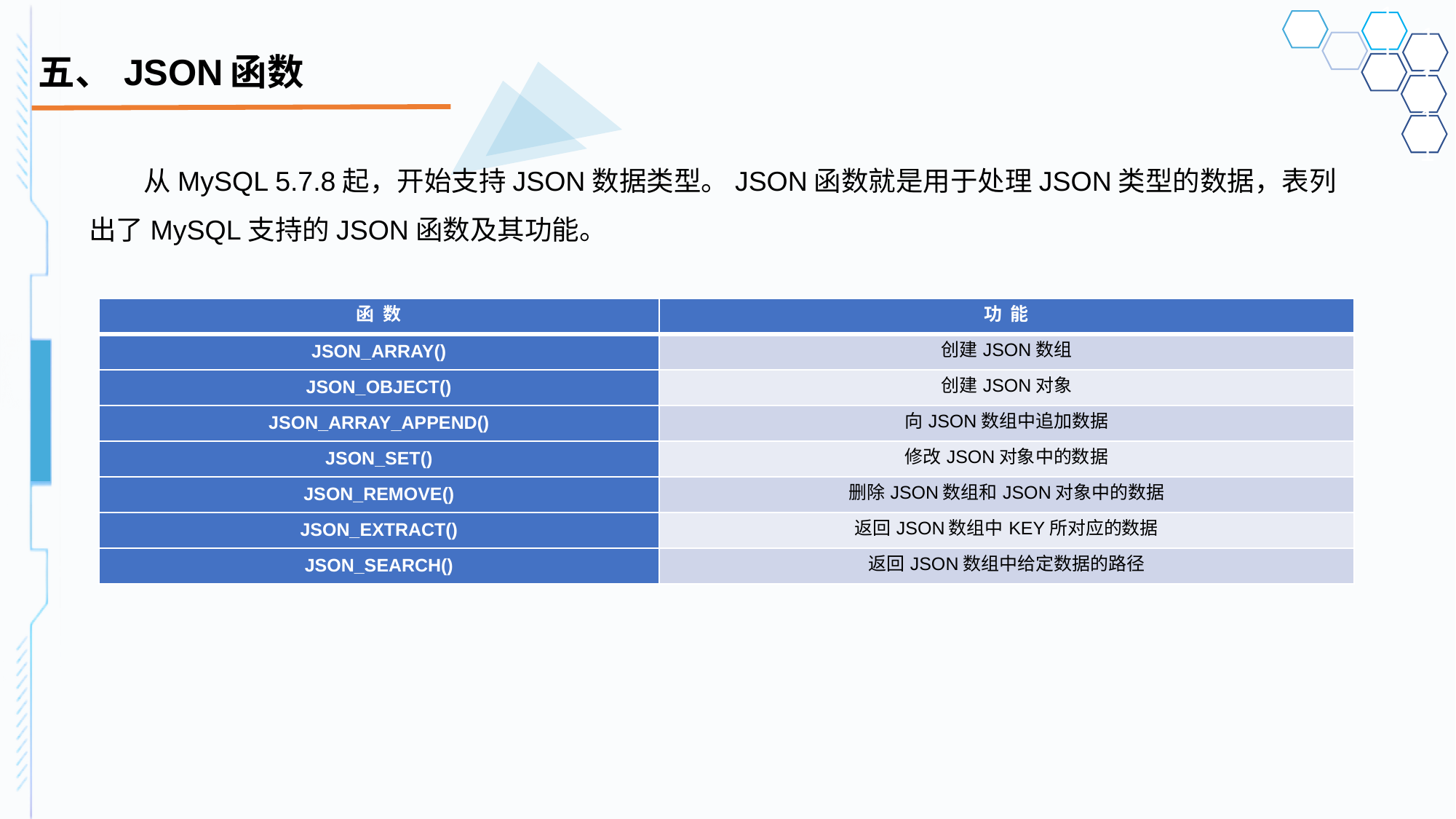

# 五、	JSON函数

从MySQL 5.7.8起，开始支持JSON数据类型。JSON函数就是用于处理JSON类型的数据，表列出了MySQL支持的JSON函数及其功能。
| 函 数 | 功 能 |
| --- | --- |
| JSON\_ARRAY() | 创建JSON数组 |
| JSON\_OBJECT() | 创建JSON对象 |
| JSON\_ARRAY\_APPEND() | 向JSON数组中追加数据 |
| JSON\_SET() | 修改JSON对象中的数据 |
| JSON\_REMOVE() | 删除JSON数组和JSON对象中的数据 |
| JSON\_EXTRACT() | 返回JSON数组中KEY所对应的数据 |
| JSON\_SEARCH() | 返回JSON数组中给定数据的路径 |